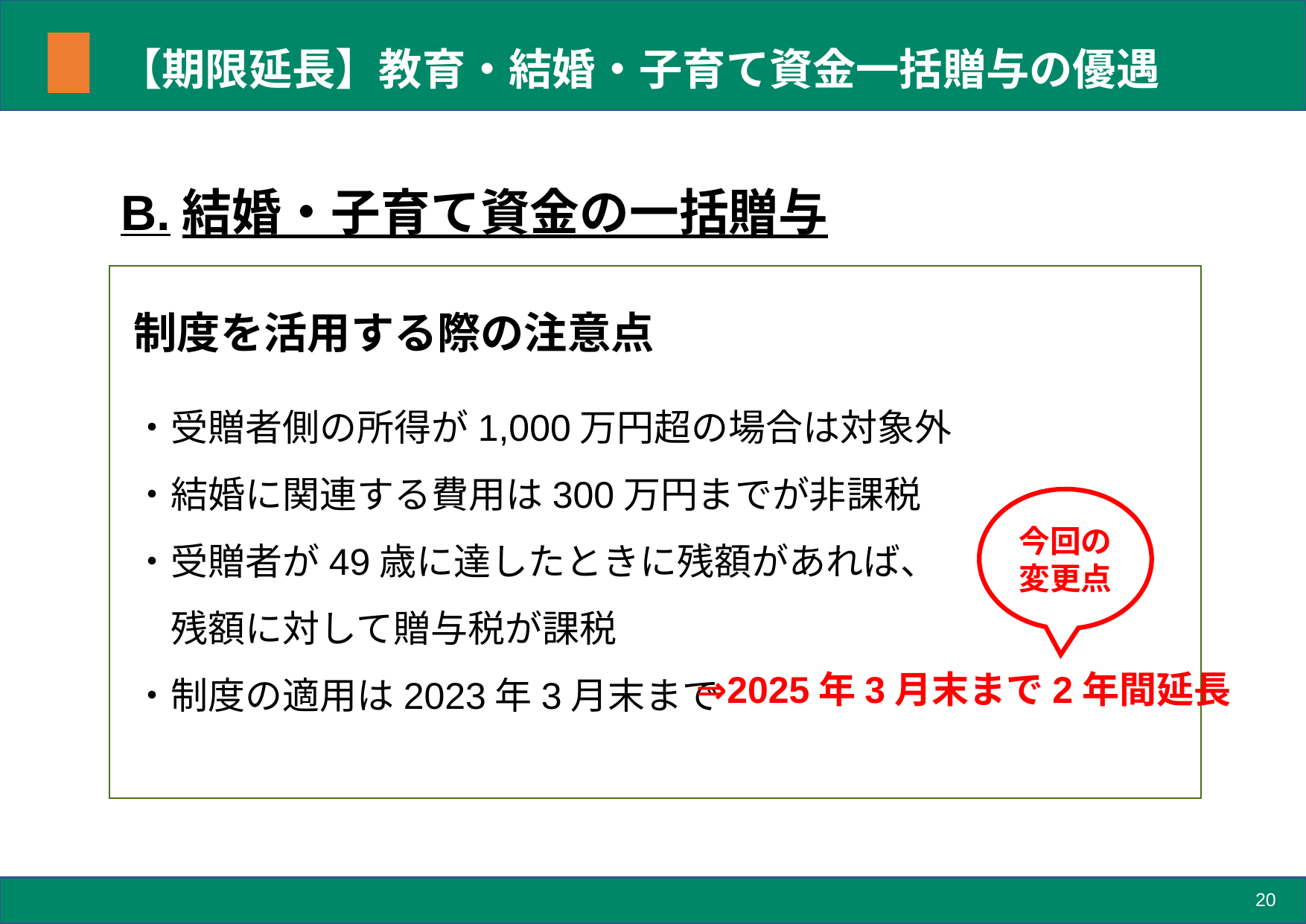

# 【期限延長】教育・結婚・子育て資金一括贈与の優遇
B.結婚・子育て資金の一括贈与

制度を活用する際の注意点

・受贈者側の所得が1,000万円超の場合は対象外
・結婚に関連する費用は300万円までが非課税
・受贈者が49歳に達したときに残額があれば、
　残額に対して贈与税が課税
・制度の適用は2023年3月末まで

今回の
変更点
⇒2025年3月末まで2年間延長